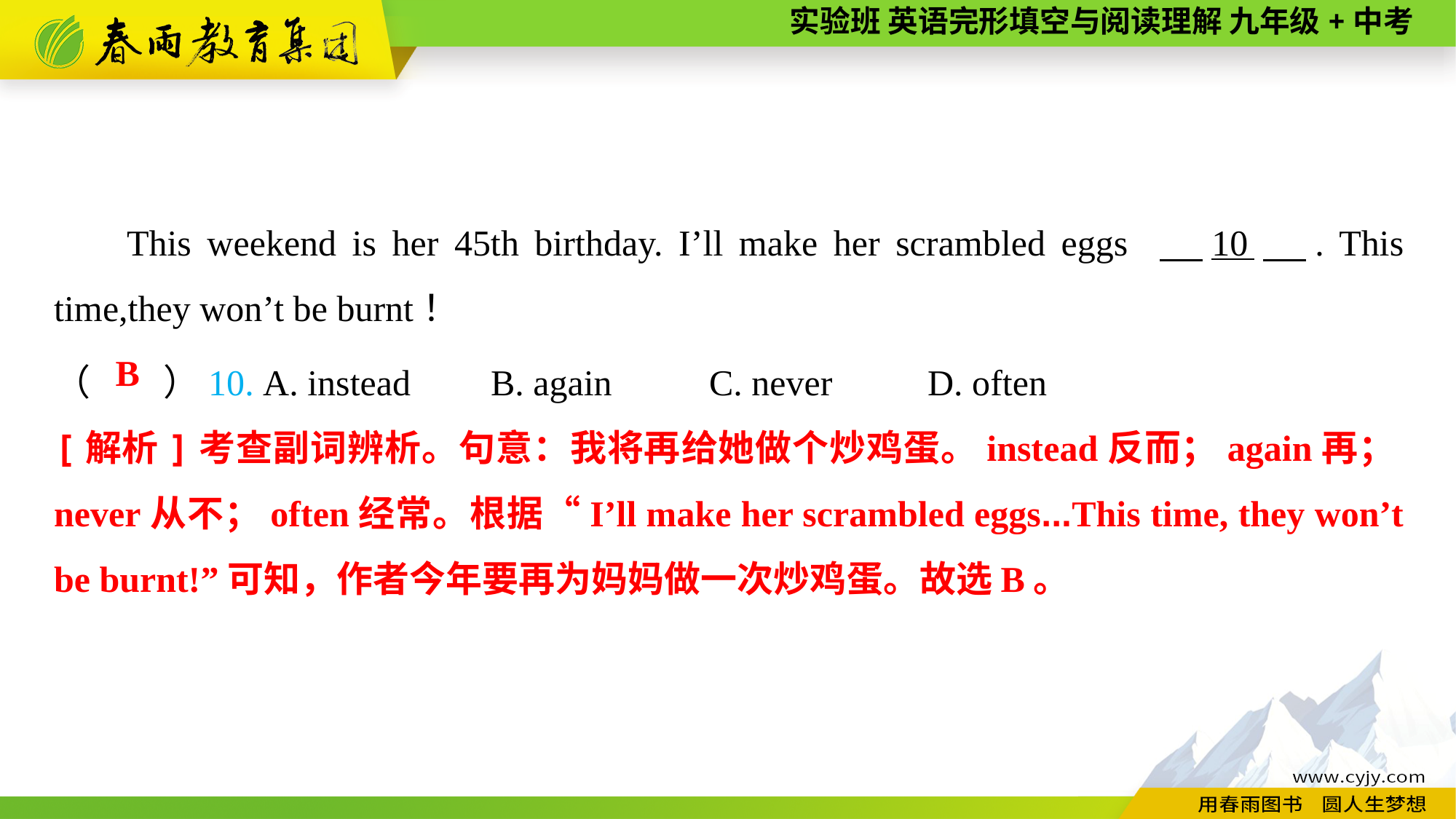

This weekend is her 45th birthday. I’ll make her scrambled eggs 　10　. This time,they won’t be burnt！
（　　）10. A. instead	B. again	C. never	D. often
B
[解析]考查副词辨析。句意：我将再给她做个炒鸡蛋。instead反而；again再；never从不；often经常。根据“I’ll make her scrambled eggs...This time, they won’t be burnt!”可知，作者今年要再为妈妈做一次炒鸡蛋。故选B。